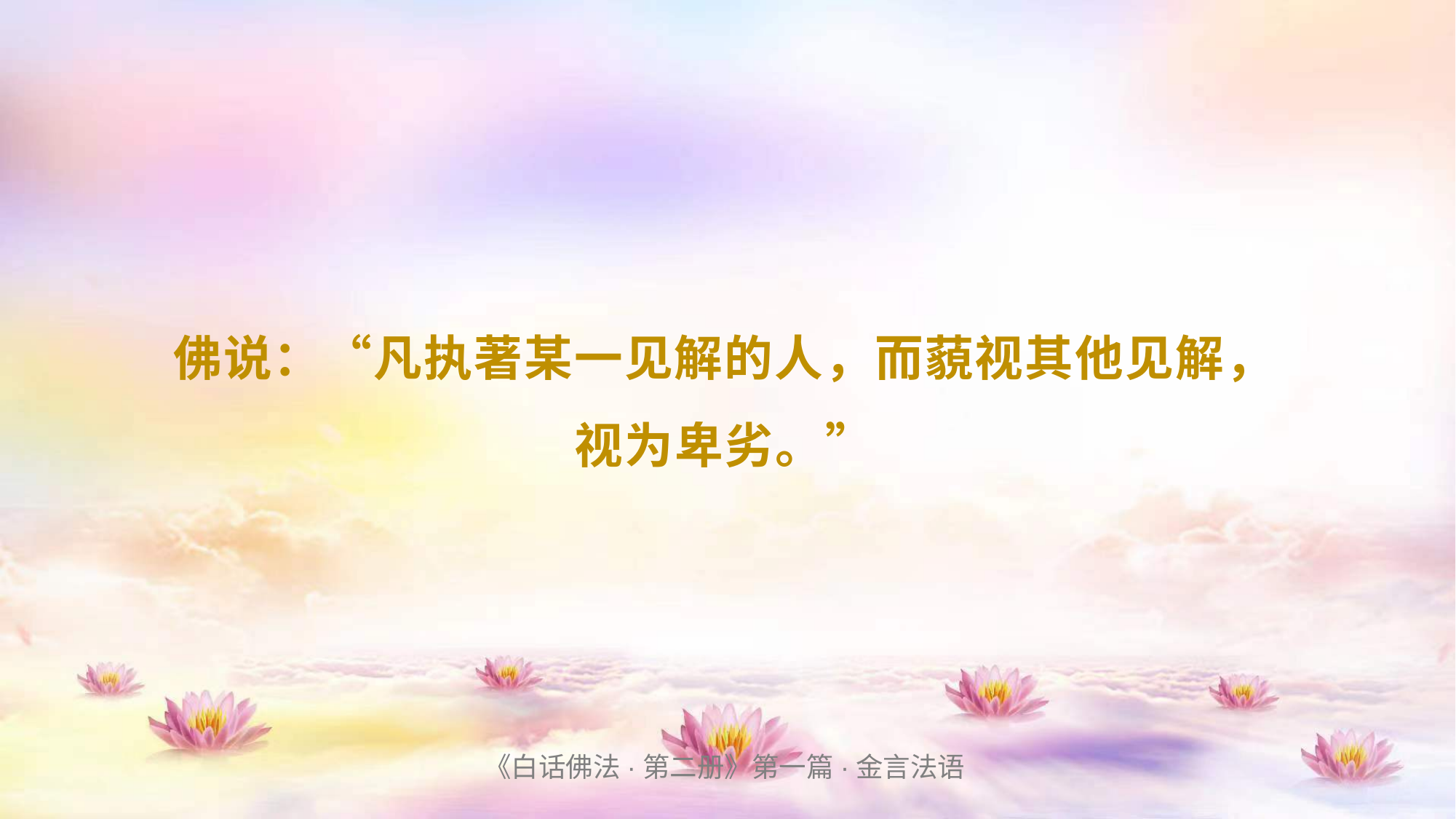

佛说：“凡执著某一见解的人，而藐视其他见解，
视为卑劣。”
《白话佛法·第二册》第一篇·金言法语